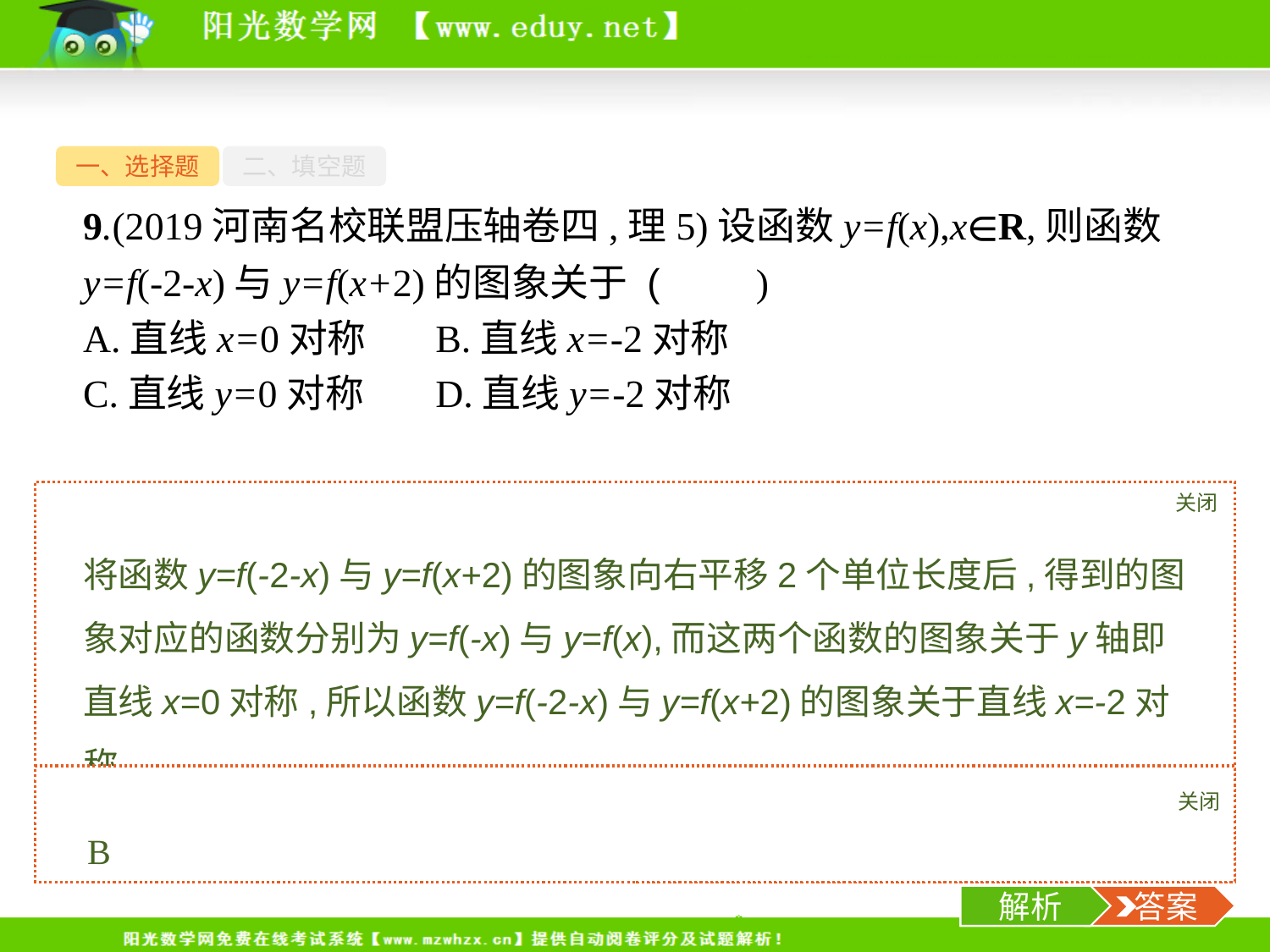

一、选择题
二、填空题
9.(2019河南名校联盟压轴卷四,理5)设函数y=f(x),x∈R,则函数y=f(-2-x)与y=f(x+2)的图象关于 (　　)
A.直线x=0对称	B.直线x=-2对称
C.直线y=0对称	D.直线y=-2对称

关闭
解析

将函数y=f(-2-x)与y=f(x+2)的图象向右平移2个单位长度后,得到的图象对应的函数分别为y=f(-x)与y=f(x),而这两个函数的图象关于y轴即直线x=0对称,所以函数y=f(-2-x)与y=f(x+2)的图象关于直线x=-2对称.

关闭
解析
  答案

B
-14-
解析
  答案